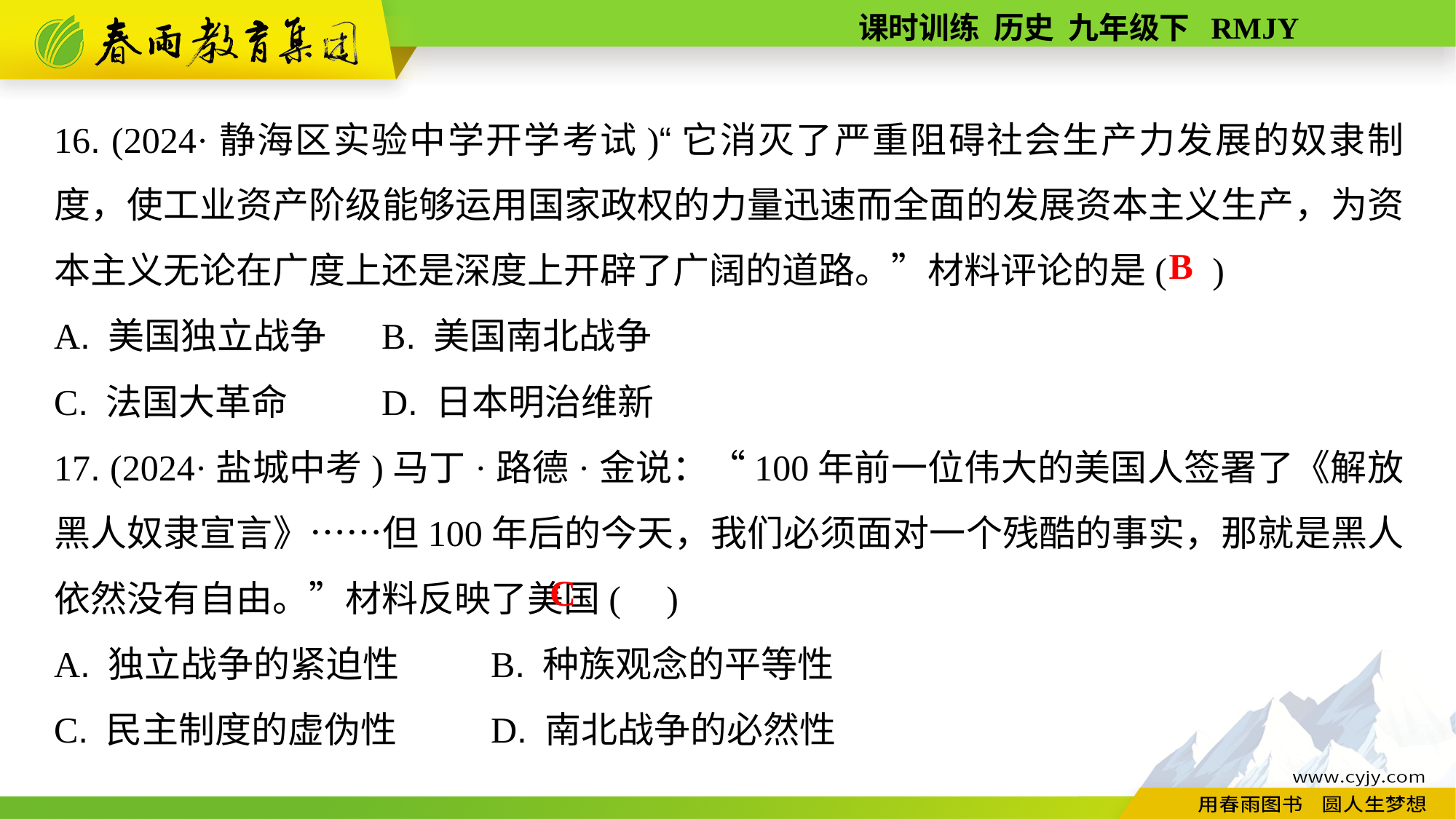

16. (2024·静海区实验中学开学考试)“它消灭了严重阻碍社会生产力发展的奴隶制度，使工业资产阶级能够运用国家政权的力量迅速而全面的发展资本主义生产，为资本主义无论在广度上还是深度上开辟了广阔的道路。”材料评论的是(     )
A. 美国独立战争	B. 美国南北战争
C. 法国大革命	D. 日本明治维新
17. (2024·盐城中考)马丁·路德·金说：“100年前一位伟大的美国人签署了《解放黑人奴隶宣言》……但100年后的今天，我们必须面对一个残酷的事实，那就是黑人依然没有自由。”材料反映了美国(     )
A. 独立战争的紧迫性	B. 种族观念的平等性
C. 民主制度的虚伪性	D. 南北战争的必然性
B
C